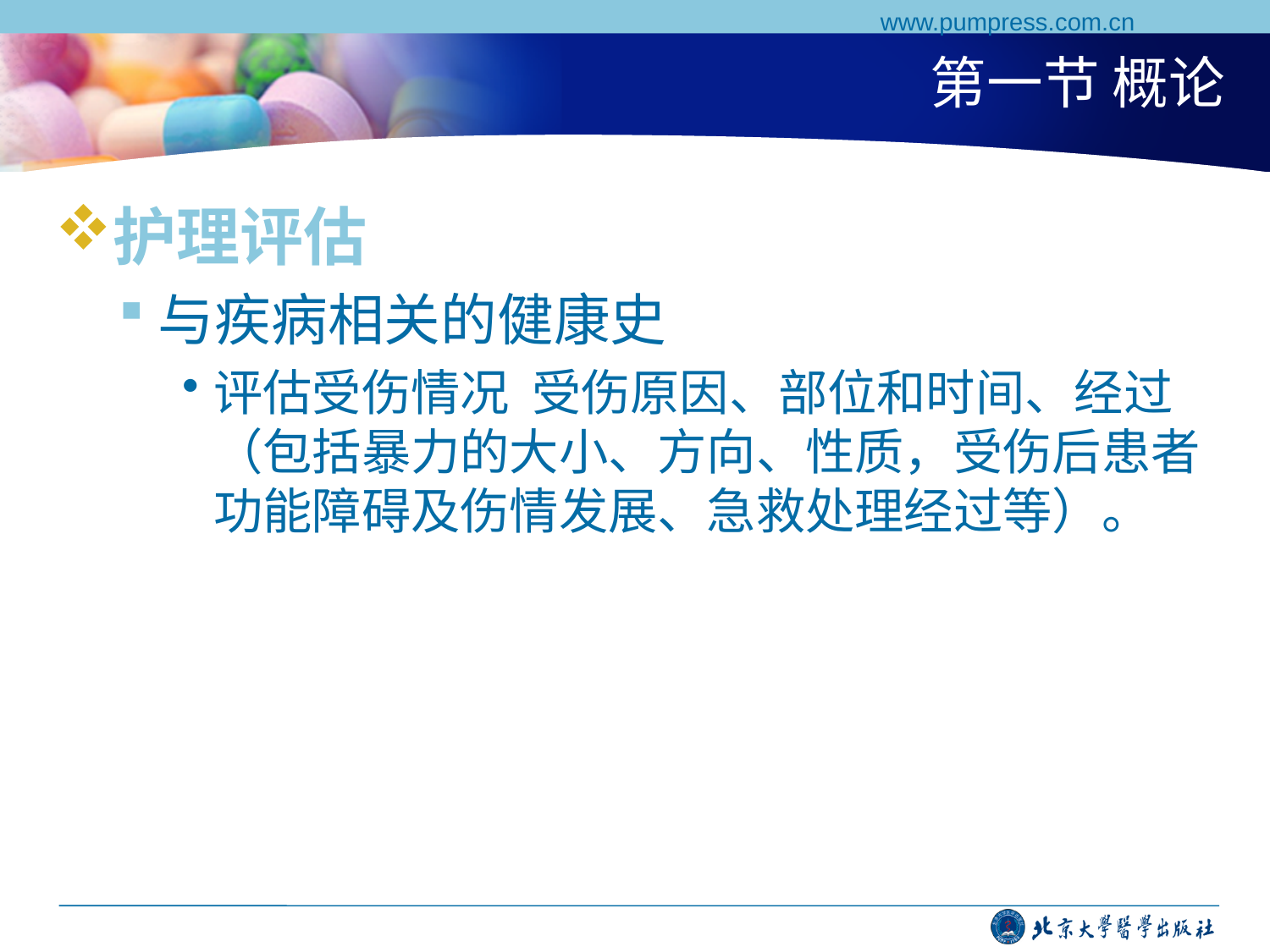

www.pumpress.com.cn
# 第一节 概论
护理评估
与疾病相关的健康史
评估受伤情况  受伤原因、部位和时间、经过（包括暴力的大小、方向、性质，受伤后患者功能障碍及伤情发展、急救处理经过等）。